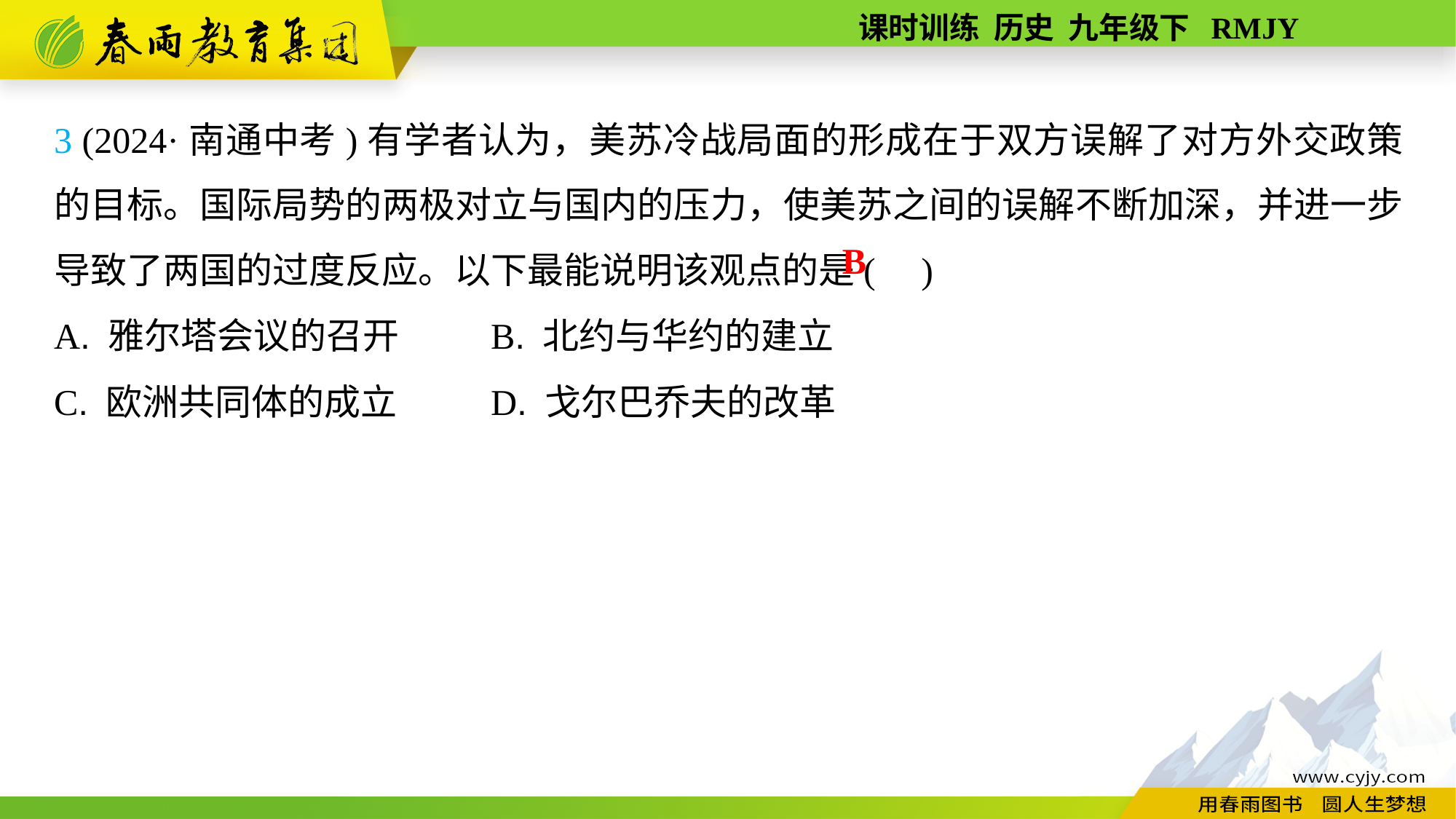

3 (2024·南通中考)有学者认为，美苏冷战局面的形成在于双方误解了对方外交政策的目标。国际局势的两极对立与国内的压力，使美苏之间的误解不断加深，并进一步导致了两国的过度反应。以下最能说明该观点的是(     )
A. 雅尔塔会议的召开	B. 北约与华约的建立
C. 欧洲共同体的成立	D. 戈尔巴乔夫的改革
B